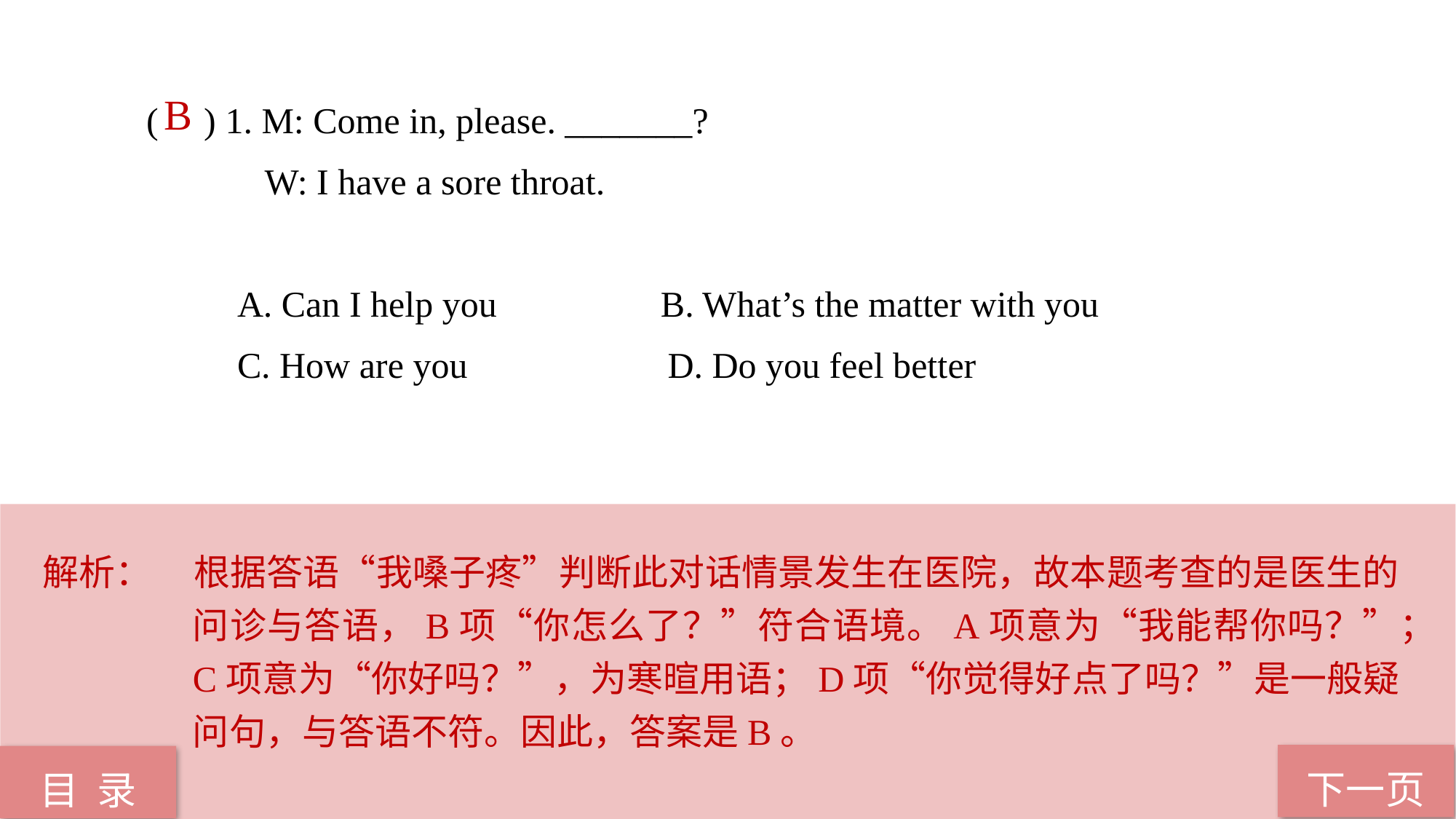

(     ) 1. M: Come in, please. _______?
             W: I have a sore throat.

          A. Can I help you                  B. What’s the matter with you
          C. How are you                      D. Do you feel better
 B
解析：	根据答语“我嗓子疼”判断此对话情景发生在医院，故本题考查的是医生的问诊与答语，B项“你怎么了？”符合语境。A项意为“我能帮你吗？”；C项意为“你好吗？”，为寒暄用语；D项“你觉得好点了吗？”是一般疑问句，与答语不符。因此，答案是B。